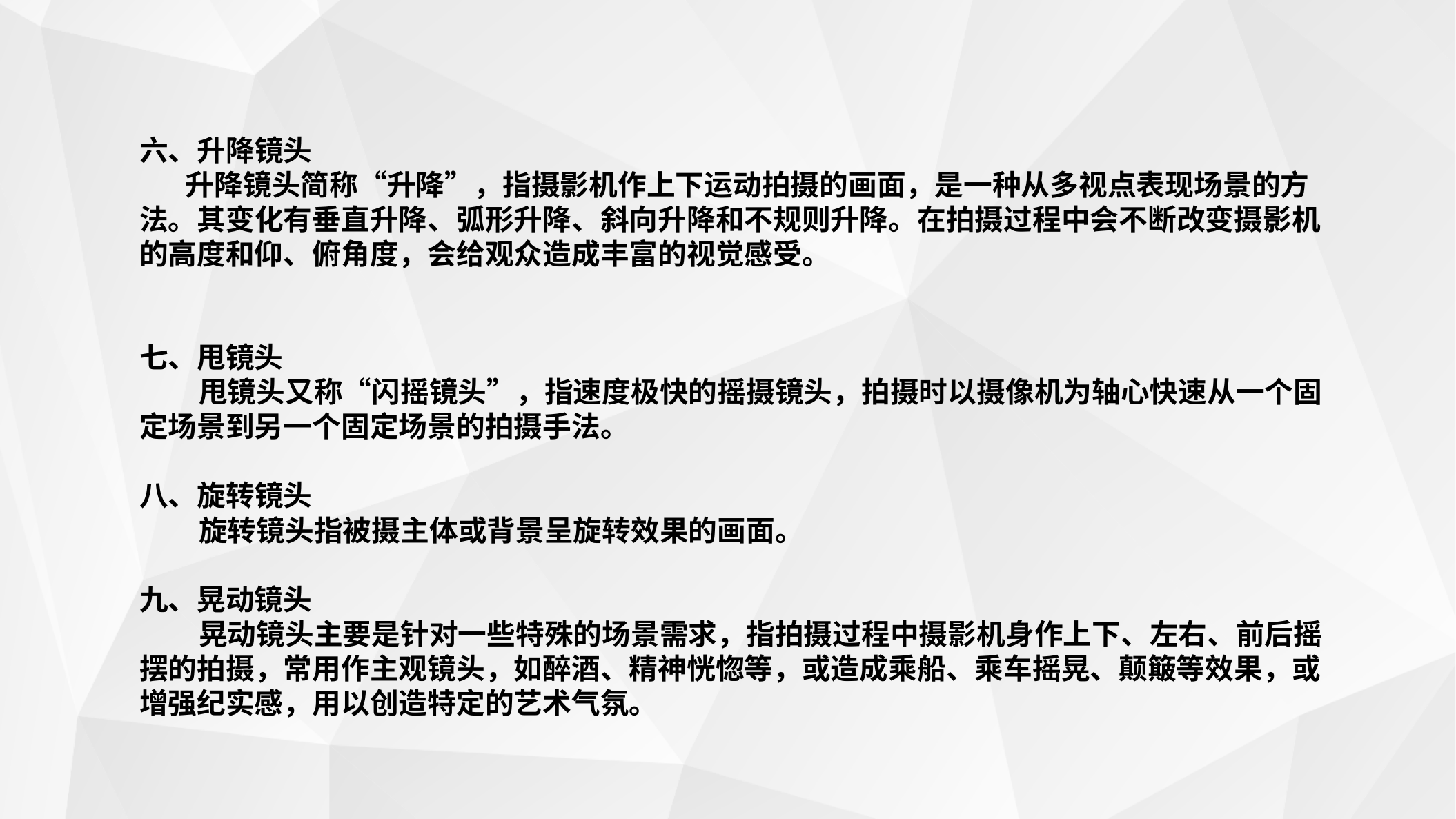

六、升降镜头
      升降镜头简称“升降”，指摄影机作上下运动拍摄的画面，是一种从多视点表现场景的方法。其变化有垂直升降、弧形升降、斜向升降和不规则升降。在拍摄过程中会不断改变摄影机的高度和仰、俯角度，会给观众造成丰富的视觉感受。

七、甩镜头
        甩镜头又称“闪摇镜头”，指速度极快的摇摄镜头，拍摄时以摄像机为轴心快速从一个固定场景到另一个固定场景的拍摄手法。

八、旋转镜头
        旋转镜头指被摄主体或背景呈旋转效果的画面。

九、晃动镜头
        晃动镜头主要是针对一些特殊的场景需求，指拍摄过程中摄影机身作上下、左右、前后摇摆的拍摄，常用作主观镜头，如醉酒、精神恍惚等，或造成乘船、乘车摇晃、颠簸等效果，或增强纪实感，用以创造特定的艺术气氛。